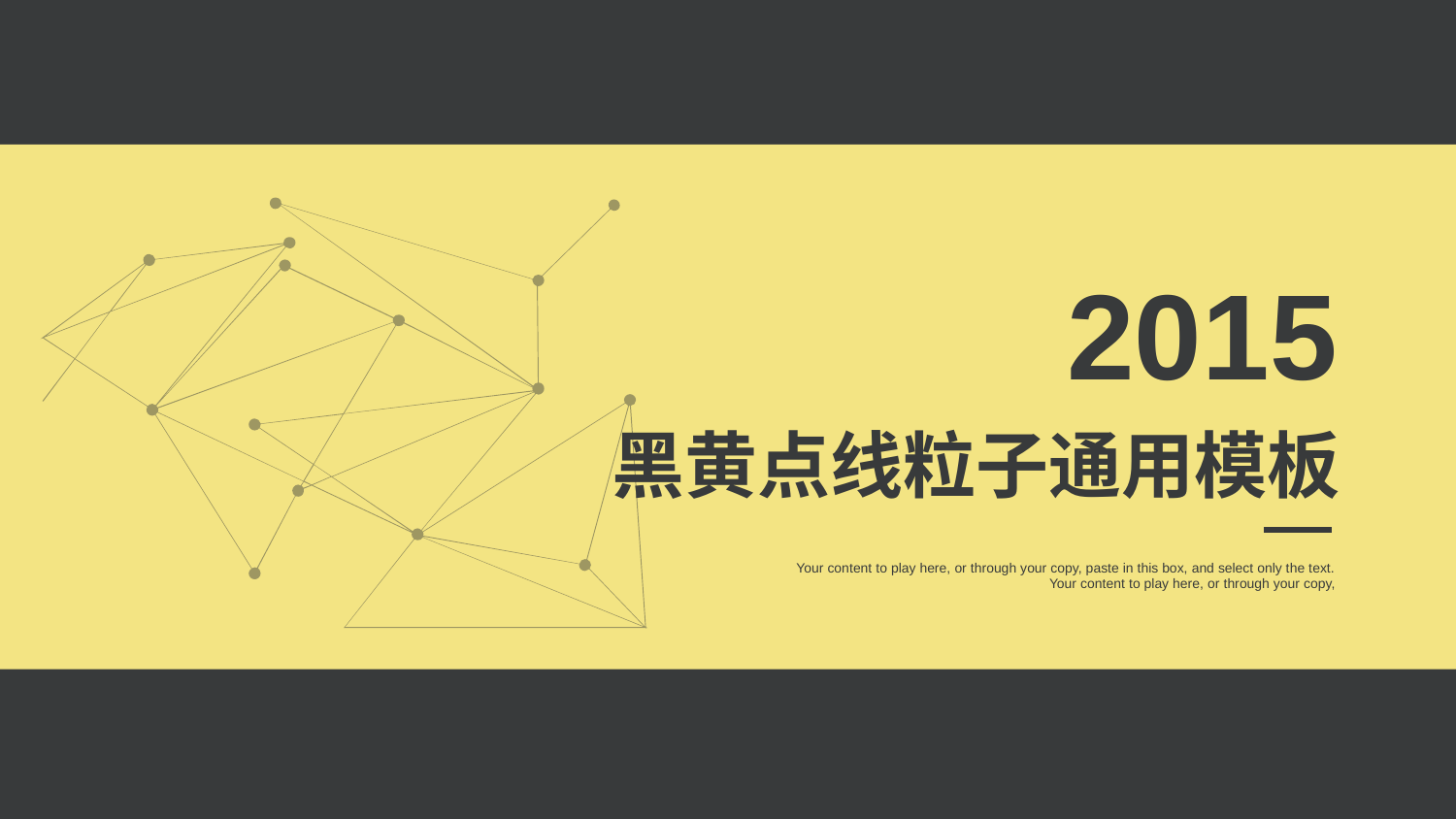

2015
黑黄点线粒子通用模板
Your content to play here, or through your copy, paste in this box, and select only the text.
Your content to play here, or through your copy,